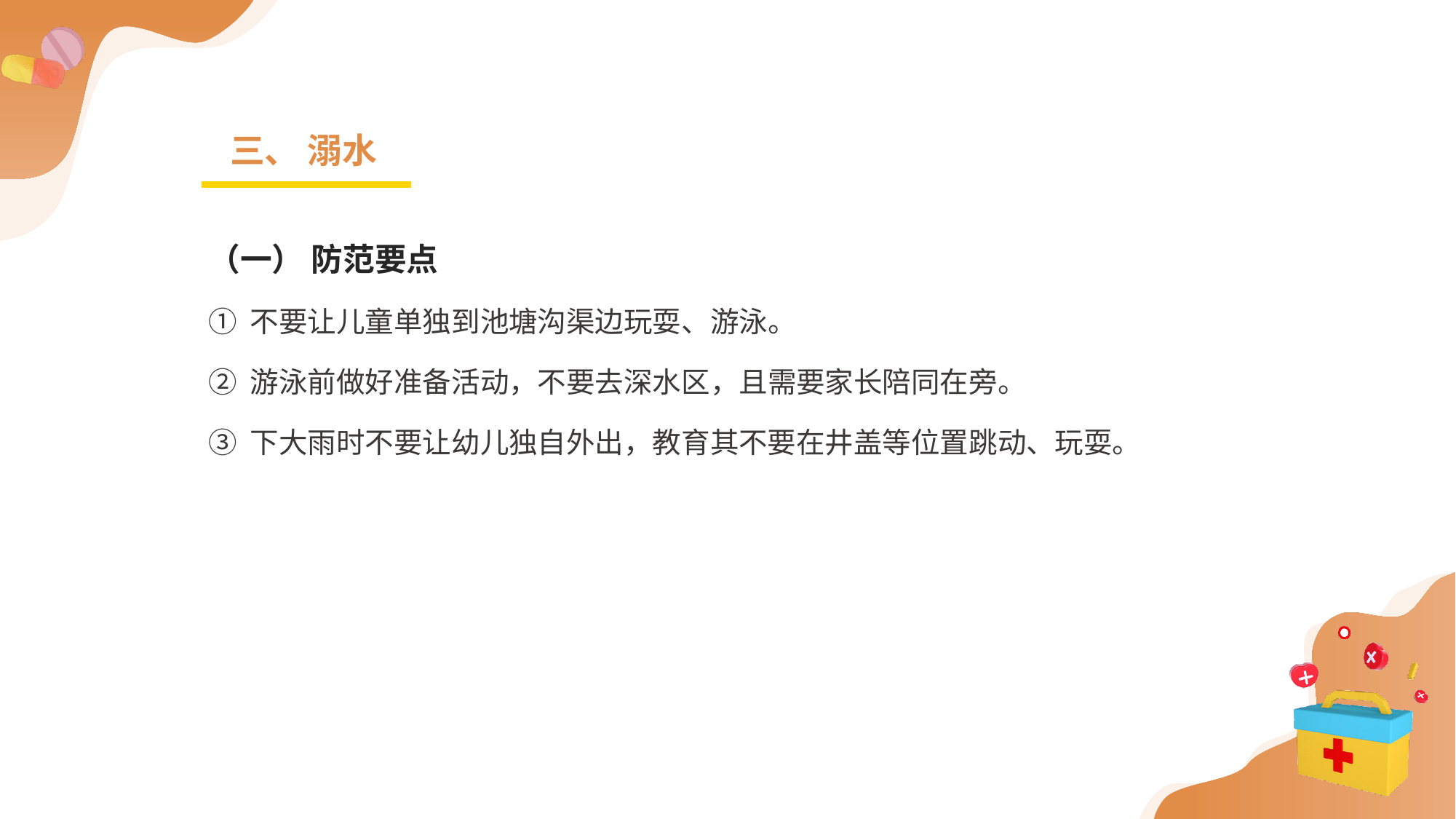

三、 溺水
（一） 防范要点
① 不要让儿童单独到池塘沟渠边玩耍、游泳。
② 游泳前做好准备活动，不要去深水区，且需要家长陪同在旁。
③ 下大雨时不要让幼儿独自外出，教育其不要在井盖等位置跳动、玩耍。